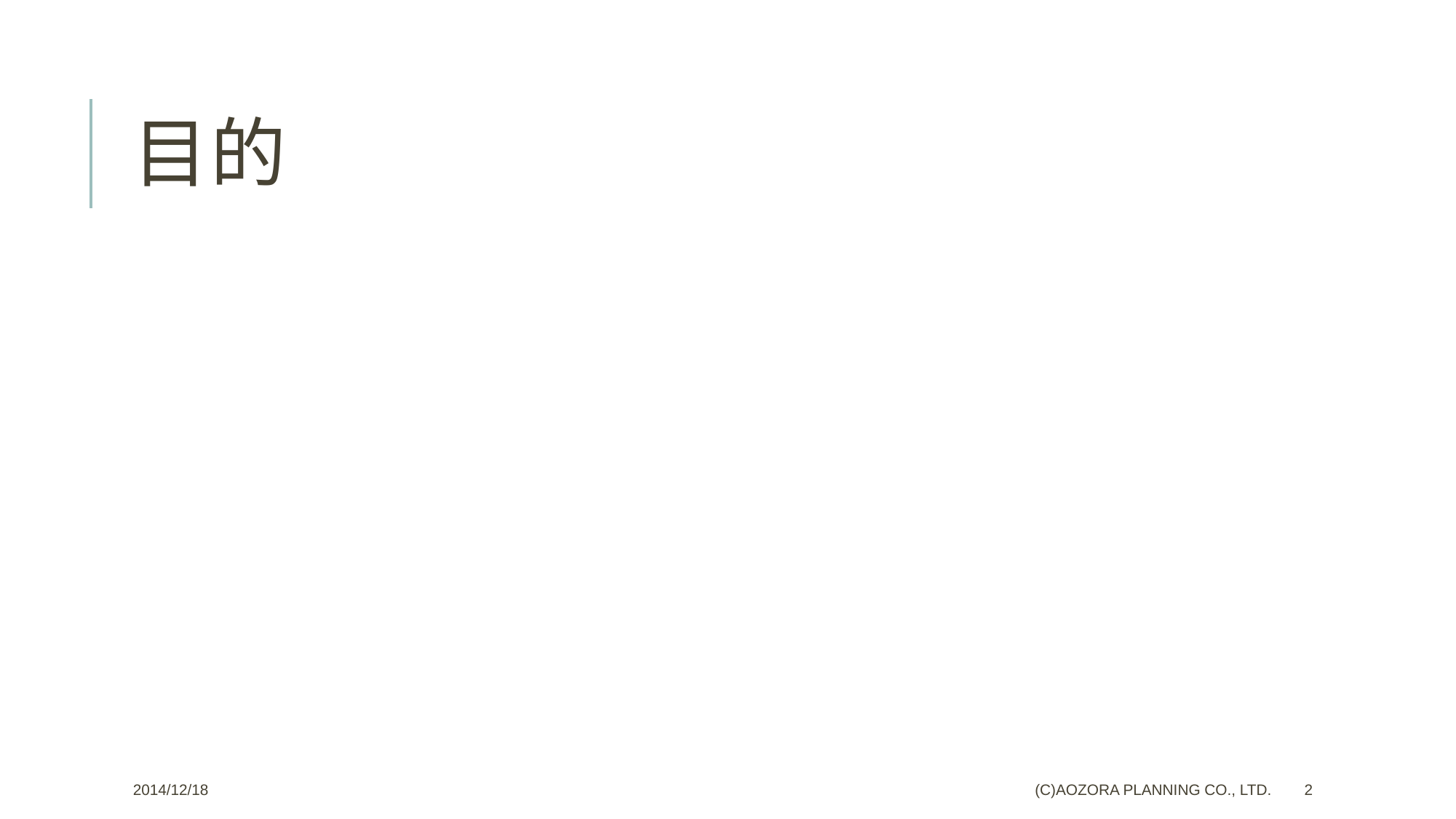

# 目的

2014/12/18
(c)Aozora Planning Co., Ltd.
2